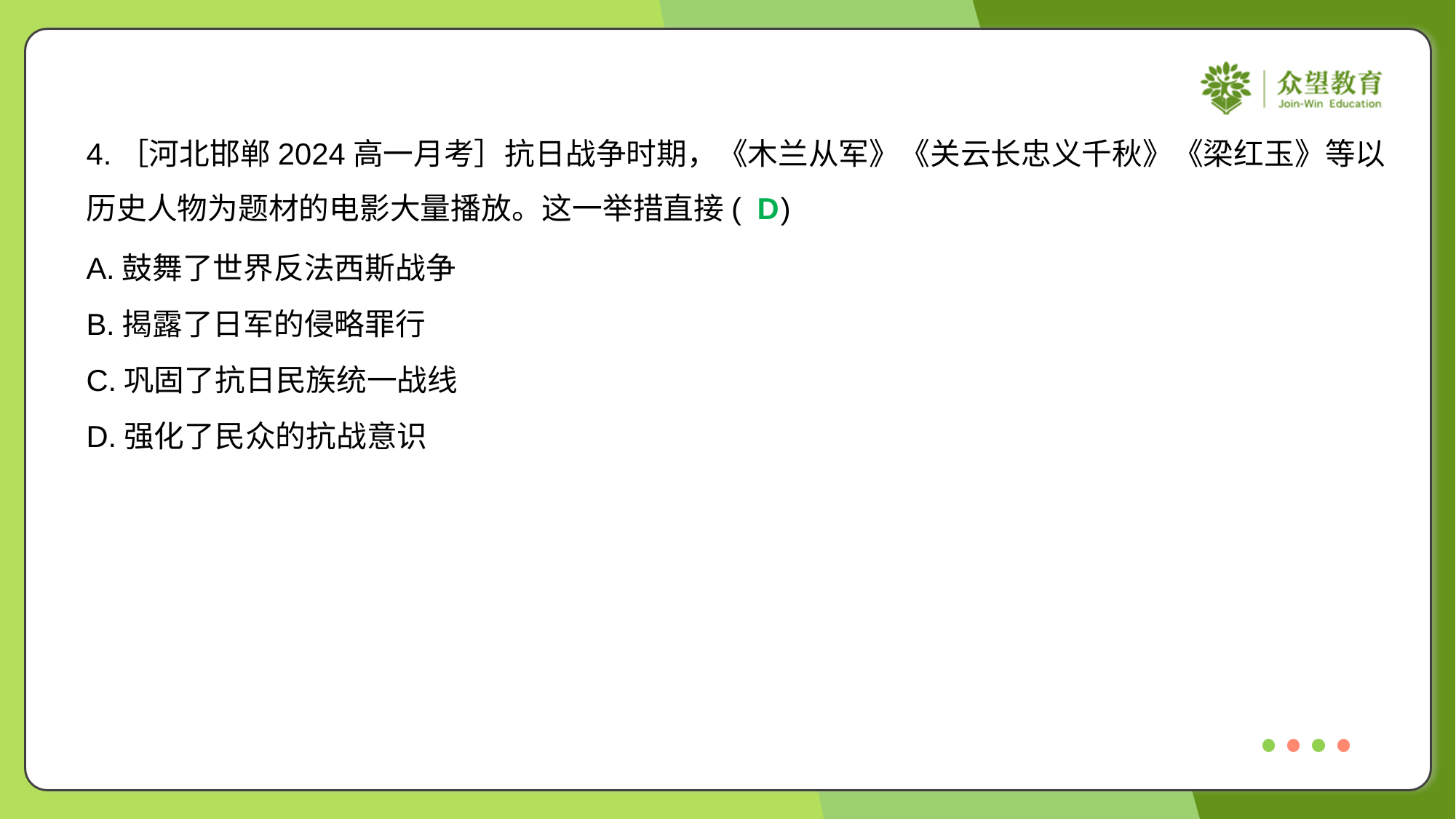

4.［河北邯郸2024高一月考］抗日战争时期，《木兰从军》《关云长忠义千秋》《梁红玉》等以
历史人物为题材的电影大量播放。这一举措直接(     )
D
A.鼓舞了世界反法西斯战争
B.揭露了日军的侵略罪行
C.巩固了抗日民族统一战线
D.强化了民众的抗战意识